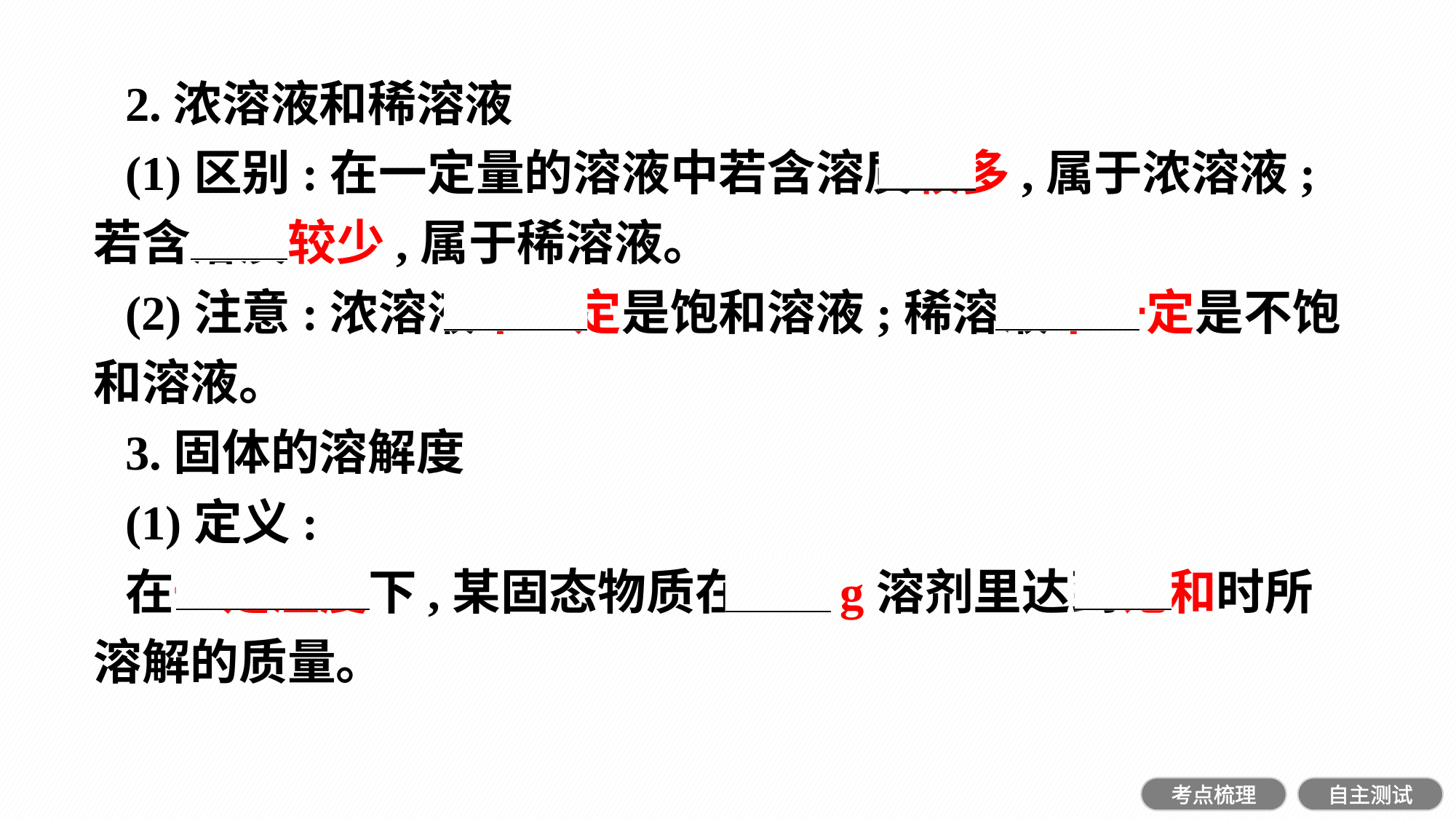

2.浓溶液和稀溶液
(1)区别:在一定量的溶液中若含溶质较多,属于浓溶液;若含溶质较少,属于稀溶液。
(2)注意:浓溶液不一定是饱和溶液;稀溶液不一定是不饱和溶液。
3.固体的溶解度
(1)定义:
在一定温度下,某固态物质在100 g溶剂里达到饱和时所溶解的质量。